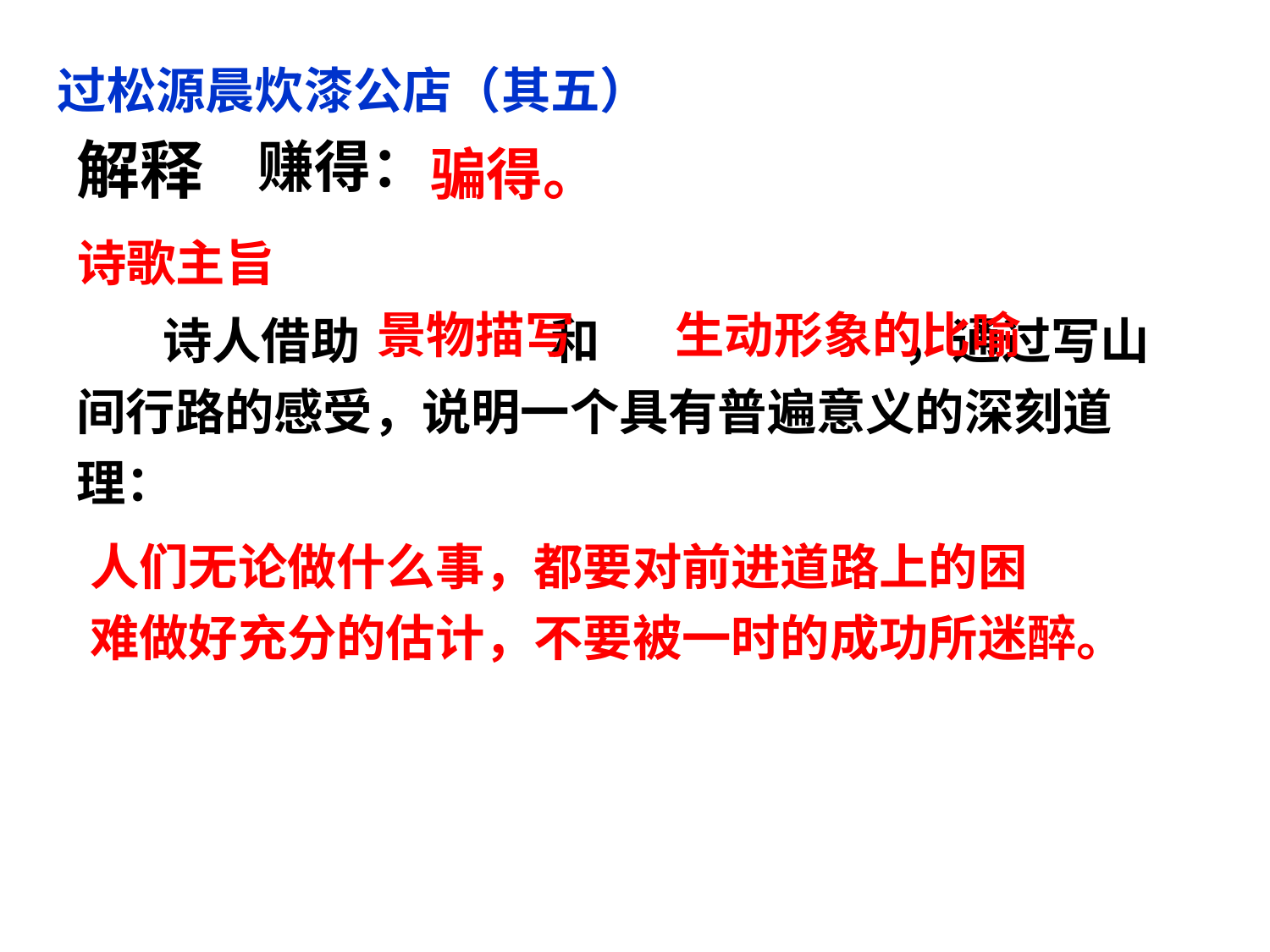

过松源晨炊漆公店（其五）
解释
赚得：
骗得。
诗歌主旨
        诗人借助                 和                           ，通过写山间行路的感受，说明一个具有普遍意义的深刻道理：
景物描写
生动形象的比喻
人们无论做什么事，都要对前进道路上的困
难做好充分的估计，不要被一时的成功所迷醉。